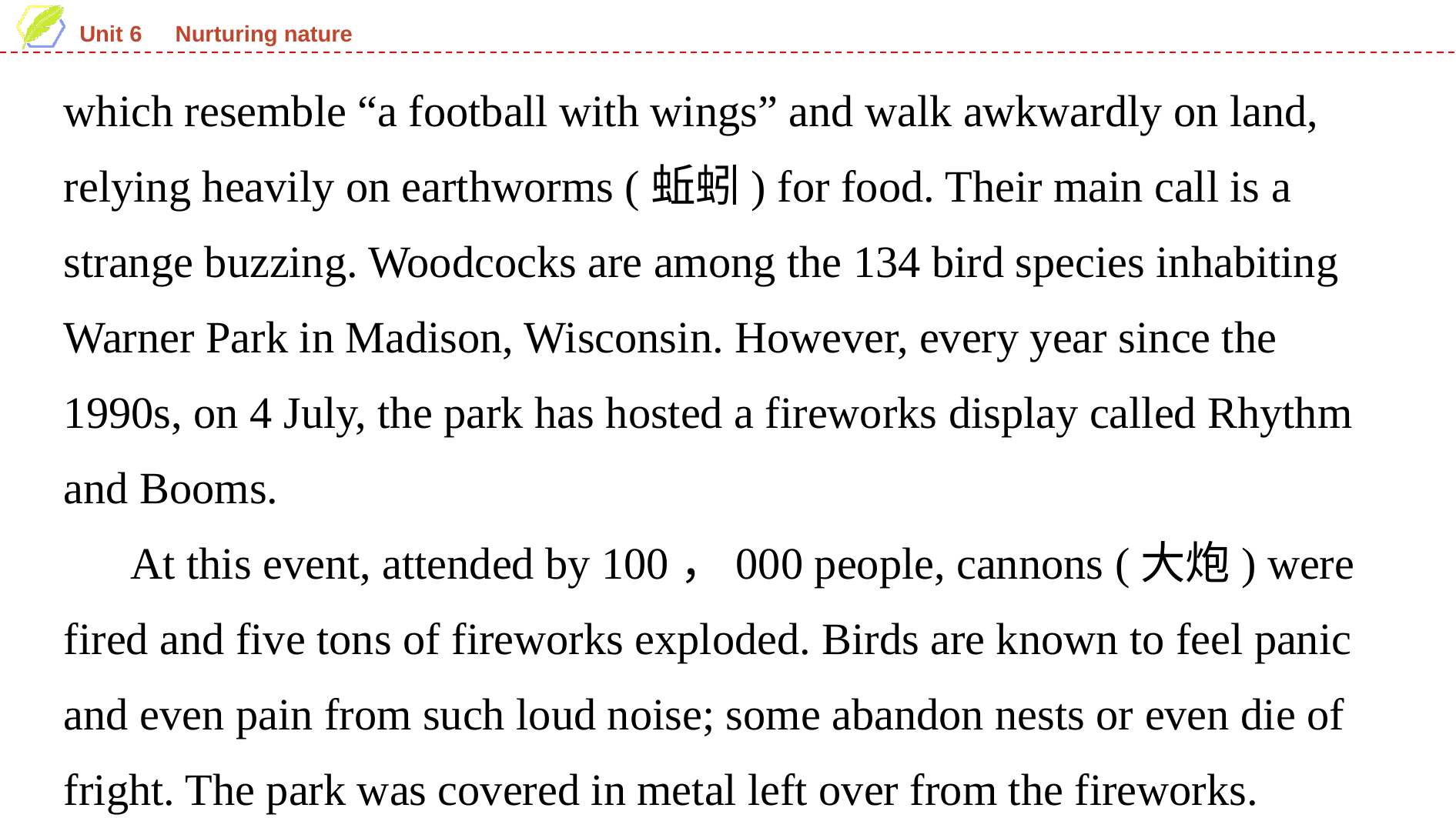

which resemble “a football with wings” and walk awkwardly on land, relying heavily on earthworms (蚯蚓) for food. Their main call is a strange buzzing. Woodcocks are among the 134 bird species inhabiting Warner Park in Madison, Wisconsin. However, every year since the 1990s, on 4 July, the park has hosted a fireworks display called Rhythm and Booms.
      At this event, attended by 100，000 people, cannons (大炮) were fired and five tons of fireworks exploded. Birds are known to feel panic and even pain from such loud noise; some abandon nests or even die of fright. The park was covered in metal left over from the fireworks.